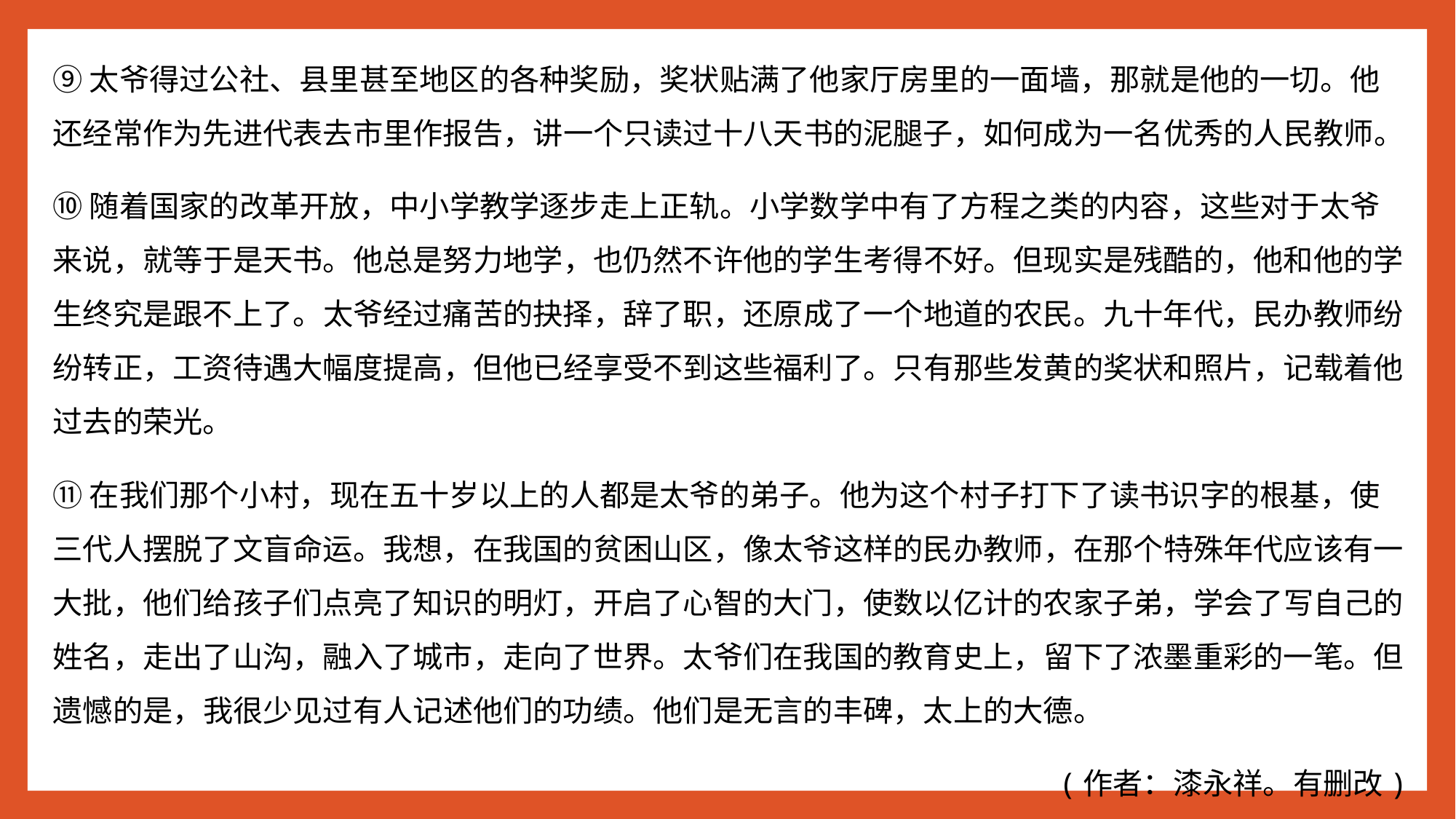

⑨太爷得过公社、县里甚至地区的各种奖励，奖状贴满了他家厅房里的一面墙，那就是他的一切。他还经常作为先进代表去市里作报告，讲一个只读过十八天书的泥腿子，如何成为一名优秀的人民教师。
⑩随着国家的改革开放，中小学教学逐步走上正轨。小学数学中有了方程之类的内容，这些对于太爷来说，就等于是天书。他总是努力地学，也仍然不许他的学生考得不好。但现实是残酷的，他和他的学生终究是跟不上了。太爷经过痛苦的抉择，辞了职，还原成了一个地道的农民。九十年代，民办教师纷纷转正，工资待遇大幅度提高，但他已经享受不到这些福利了。只有那些发黄的奖状和照片，记载着他过去的荣光。
⑪在我们那个小村，现在五十岁以上的人都是太爷的弟子。他为这个村子打下了读书识字的根基，使三代人摆脱了文盲命运。我想，在我国的贫困山区，像太爷这样的民办教师，在那个特殊年代应该有一大批，他们给孩子们点亮了知识的明灯，开启了心智的大门，使数以亿计的农家子弟，学会了写自己的姓名，走出了山沟，融入了城市，走向了世界。太爷们在我国的教育史上，留下了浓墨重彩的一笔。但遗憾的是，我很少见过有人记述他们的功绩。他们是无言的丰碑，太上的大德。
(作者：漆永祥。有删改)